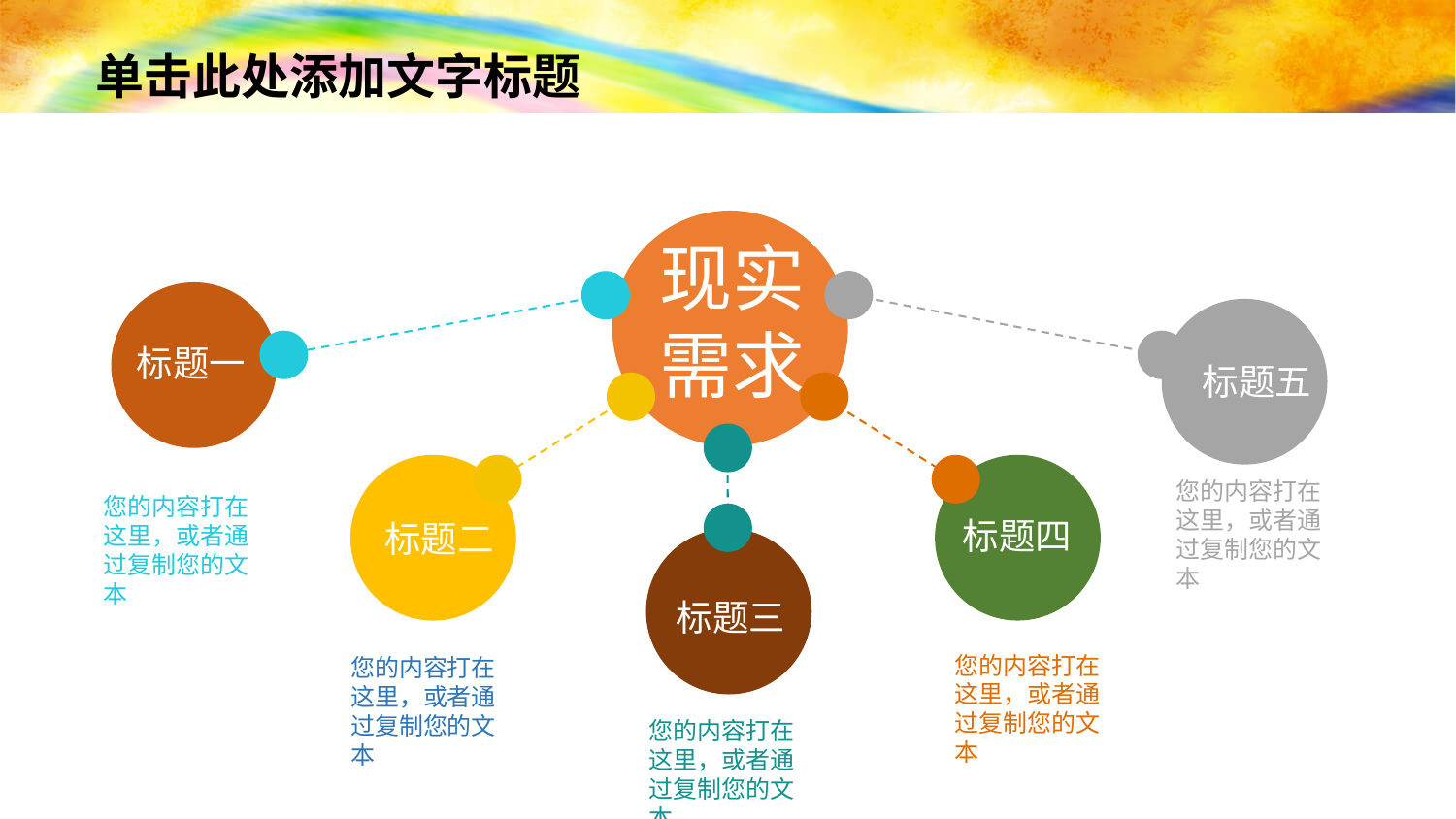

0

现实需求

标题一
标题五

您的内容打在这里，或者通过复制您的文本
您的内容打在这里，或者通过复制您的文本

标题四
标题二

标题三
您的内容打在这里，或者通过复制您的文本
您的内容打在这里，或者通过复制您的文本
您的内容打在这里，或者通过复制您的文本